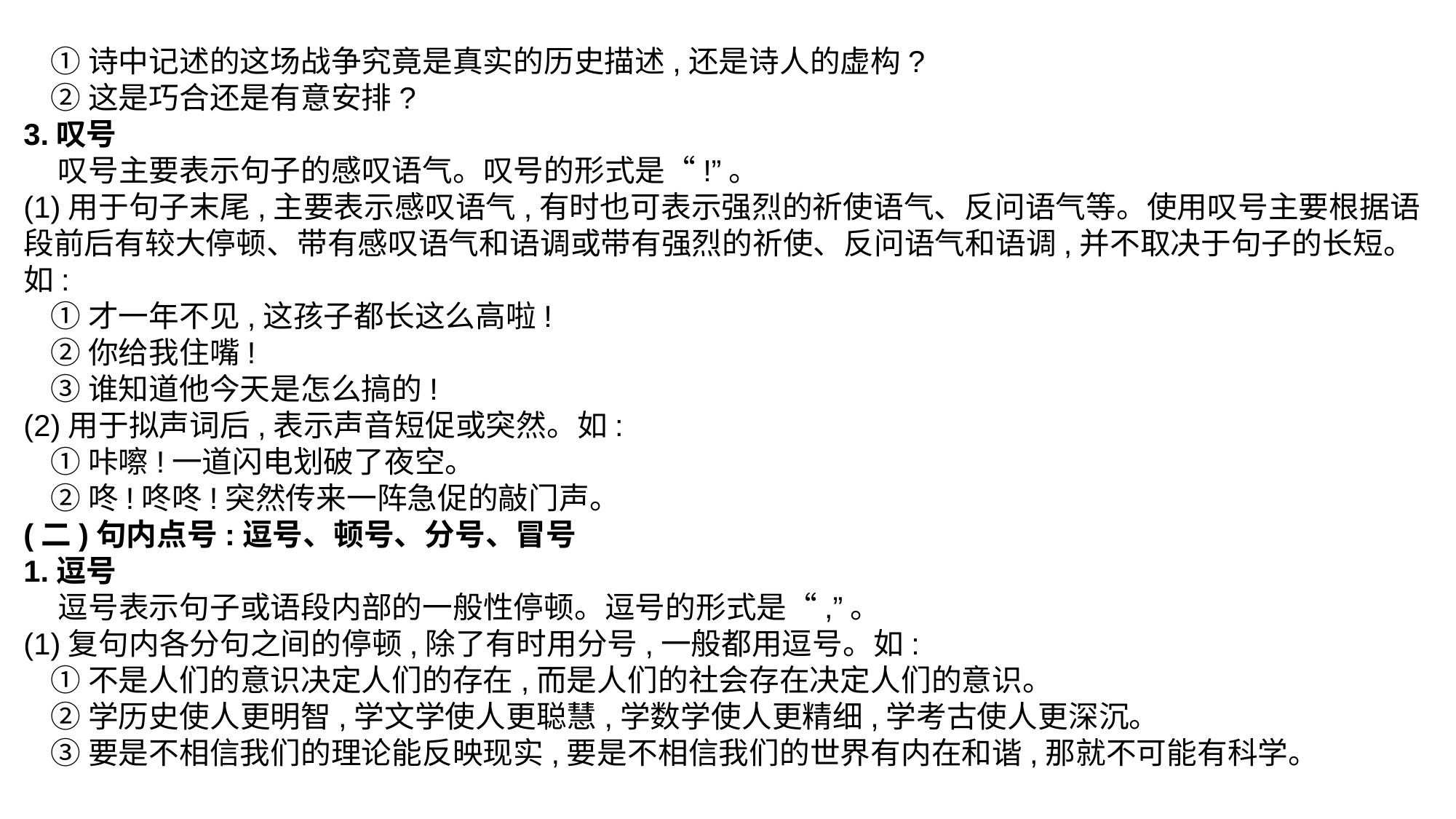

①诗中记述的这场战争究竟是真实的历史描述,还是诗人的虚构?
    ②这是巧合还是有意安排?
3.叹号
    叹号主要表示句子的感叹语气。叹号的形式是“!”。
(1)用于句子末尾,主要表示感叹语气,有时也可表示强烈的祈使语气、反问语气等。使用叹号主要根据语段前后有较大停顿、带有感叹语气和语调或带有强烈的祈使、反问语气和语调,并不取决于句子的长短。如:
    ①才一年不见,这孩子都长这么高啦!
    ②你给我住嘴!
    ③谁知道他今天是怎么搞的!
(2)用于拟声词后,表示声音短促或突然。如:
    ①咔嚓!一道闪电划破了夜空。
    ②咚!咚咚!突然传来一阵急促的敲门声。
(二)句内点号:逗号、顿号、分号、冒号
1.逗号
    逗号表示句子或语段内部的一般性停顿。逗号的形式是“,”。
(1)复句内各分句之间的停顿,除了有时用分号,一般都用逗号。如:
    ①不是人们的意识决定人们的存在,而是人们的社会存在决定人们的意识。
    ②学历史使人更明智,学文学使人更聪慧,学数学使人更精细,学考古使人更深沉。
    ③要是不相信我们的理论能反映现实,要是不相信我们的世界有内在和谐,那就不可能有科学。